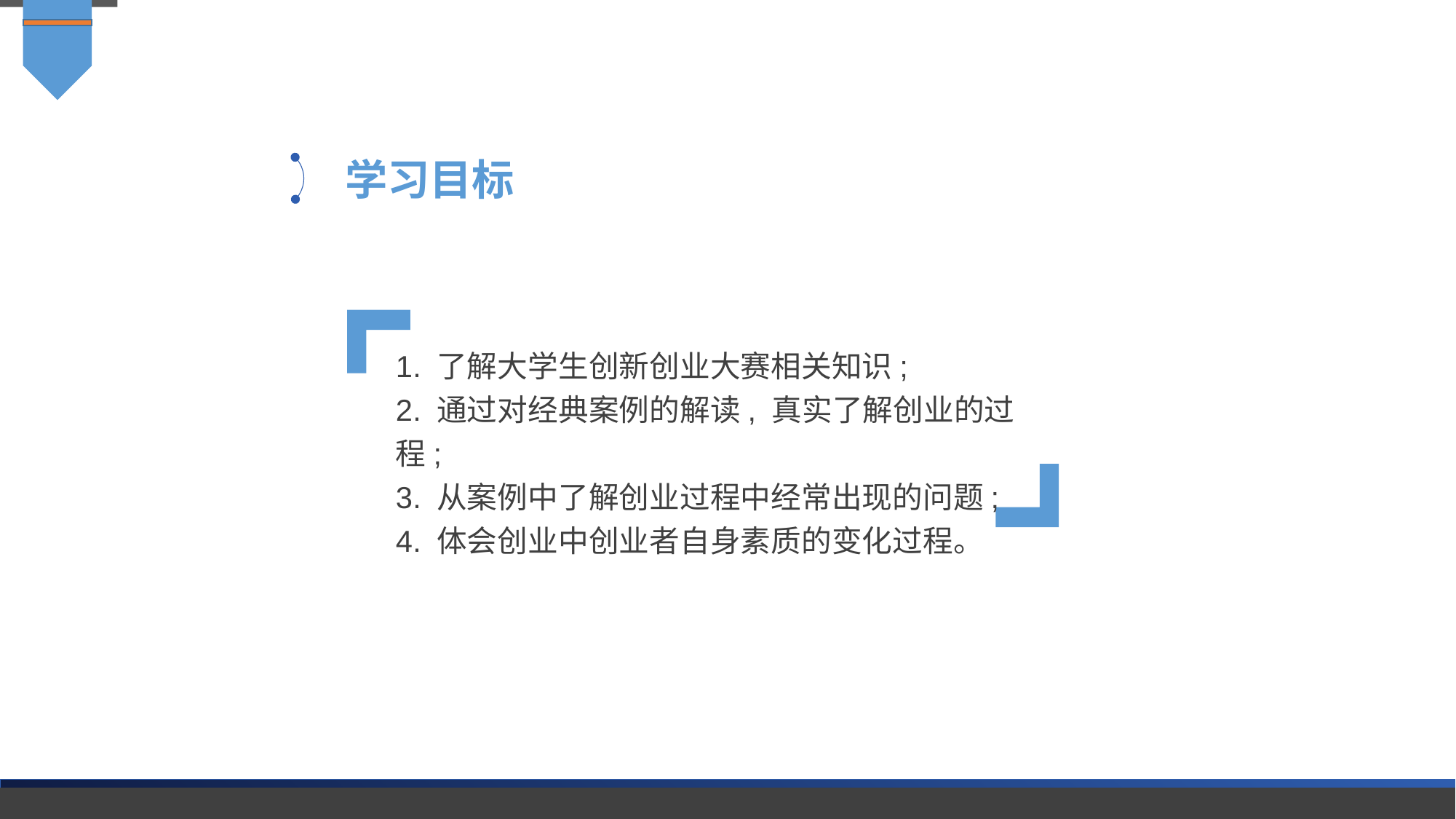

学习目标

1. 了解大学生创新创业大赛相关知识;
2. 通过对经典案例的解读, 真实了解创业的过程;
3. 从案例中了解创业过程中经常出现的问题;
4. 体会创业中创业者自身素质的变化过程。